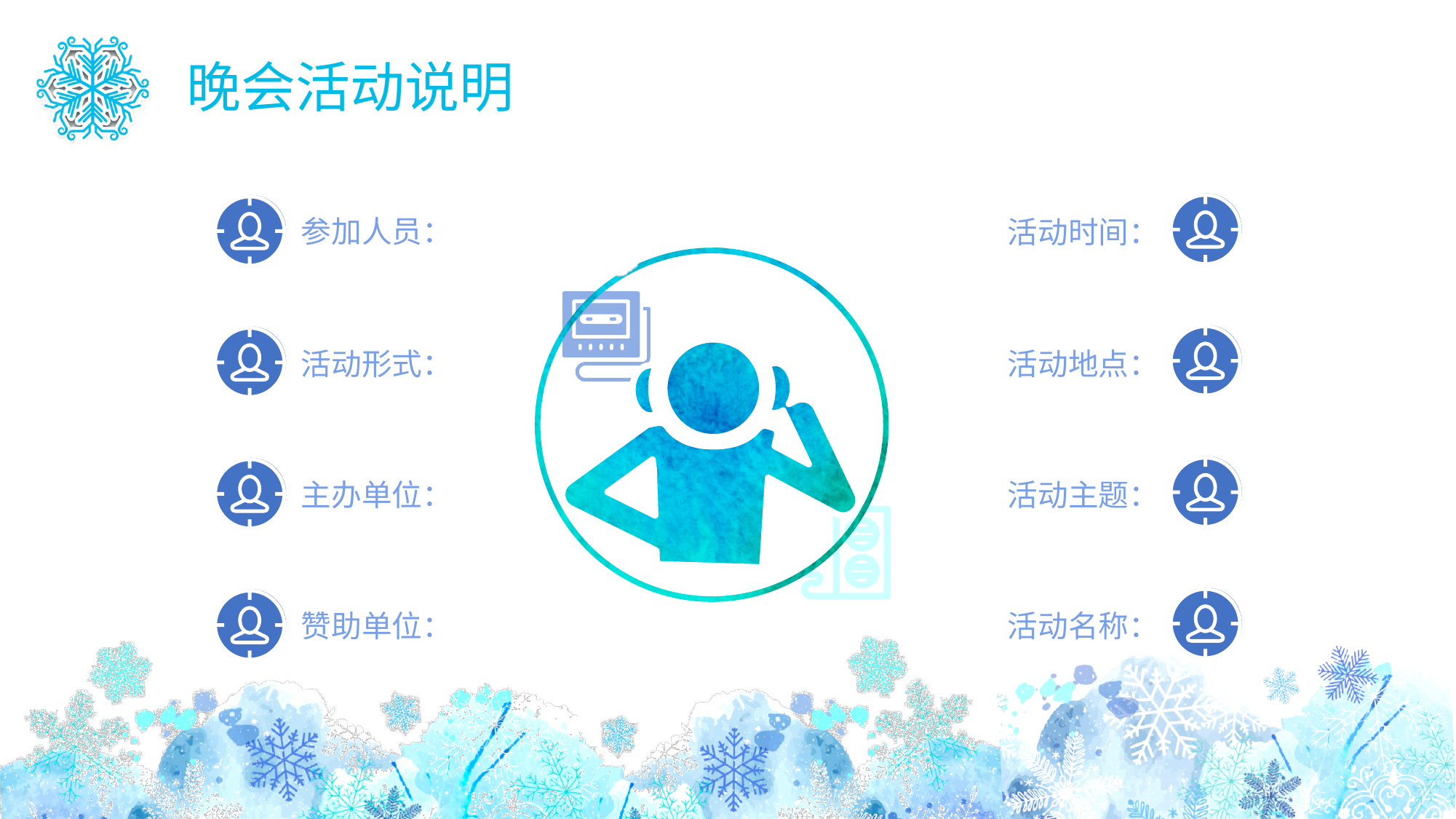

晚会活动说明

参加人员：
活动时间：

活动形式：
活动地点：

主办单位：
活动主题：

赞助单位：
活动名称：